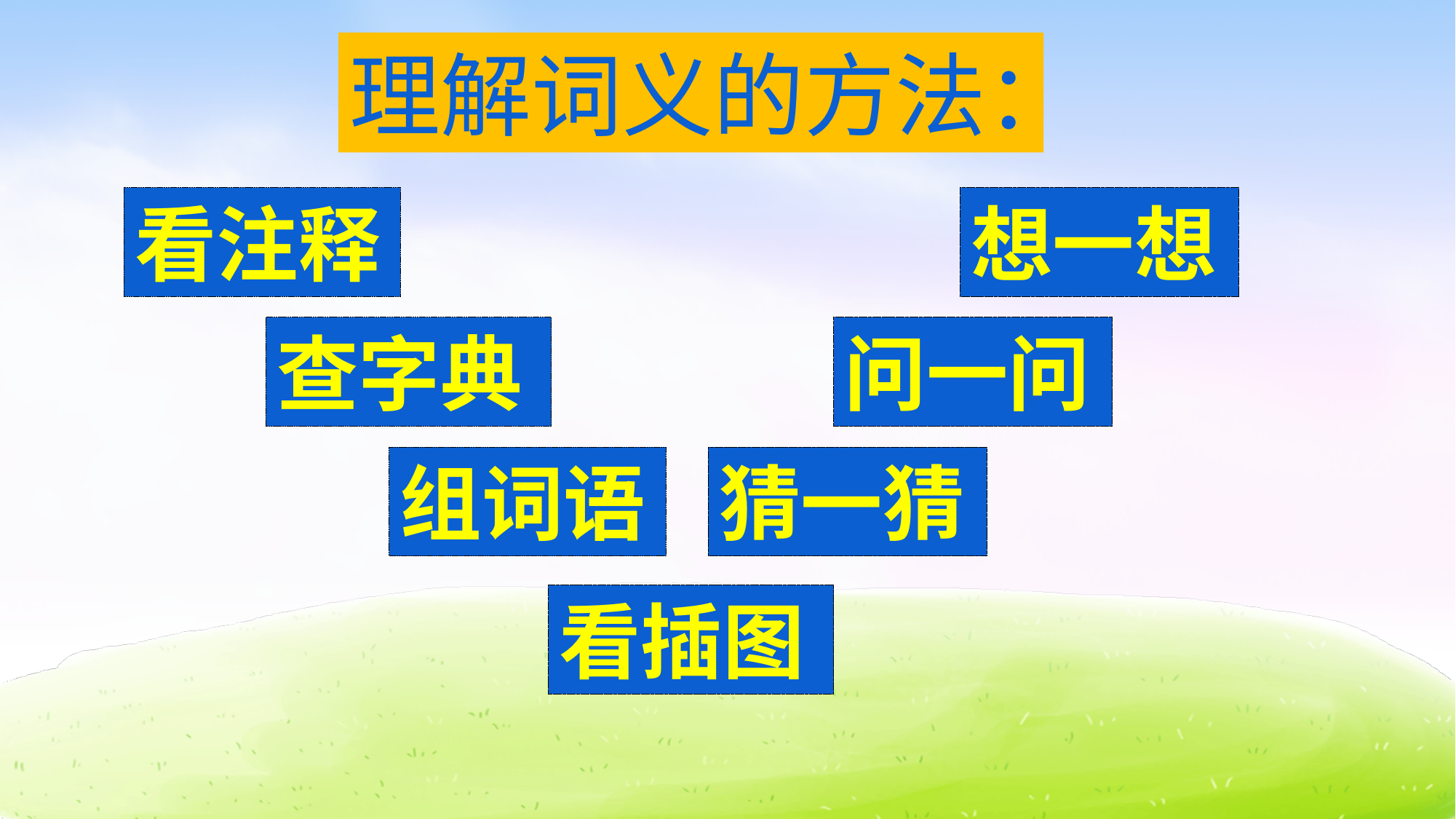

理解词义的方法：
看注释
想一想
查字典
问一问
组词语
猜一猜
看插图